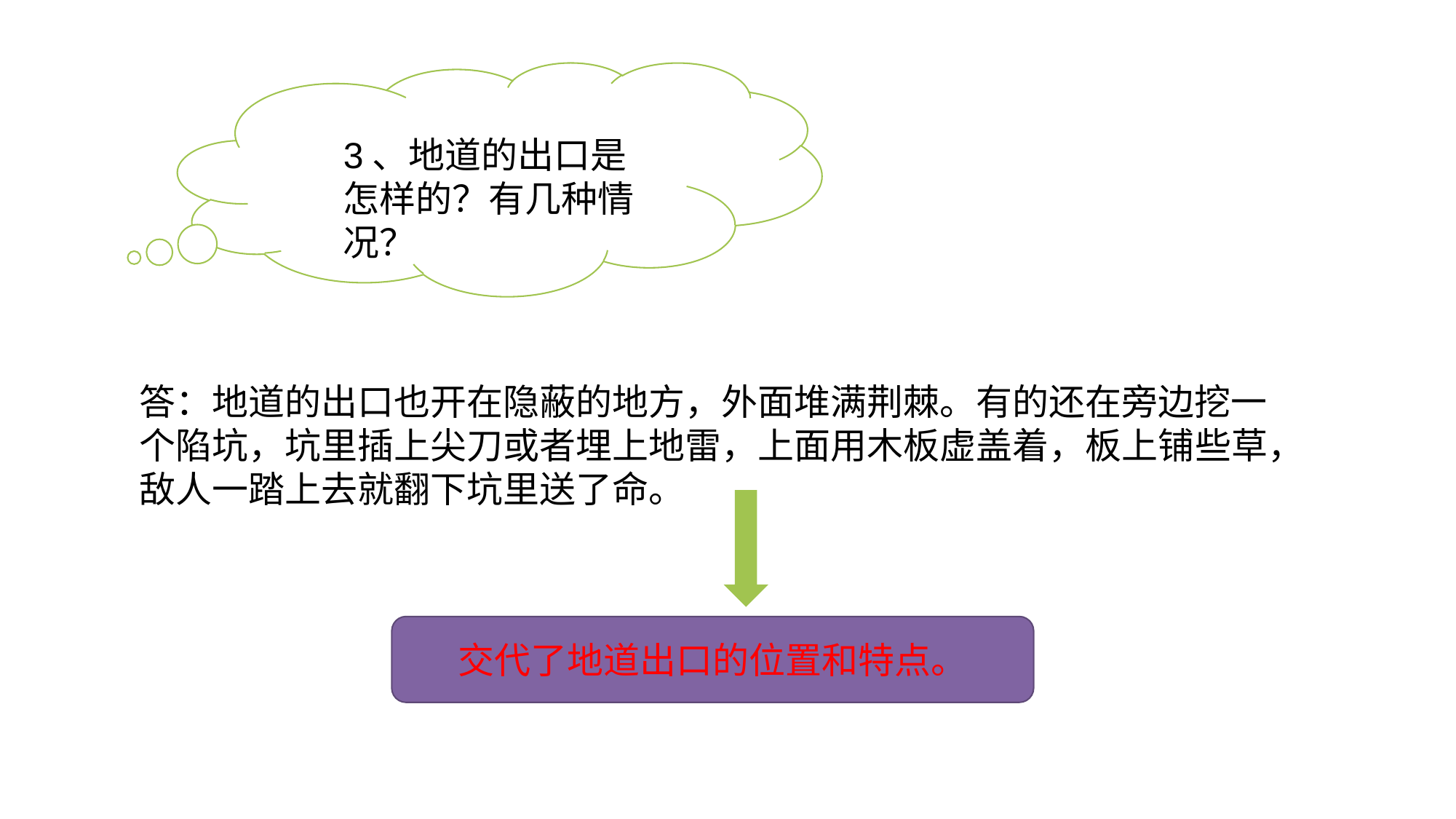

3、地道的出口是怎样的？有几种情况？

答：地道的出口也开在隐蔽的地方，外面堆满荆棘。有的还在旁边挖一个陷坑，坑里插上尖刀或者埋上地雷，上面用木板虚盖着，板上铺些草，敌人一踏上去就翻下坑里送了命。

交代了地道出口的位置和特点。